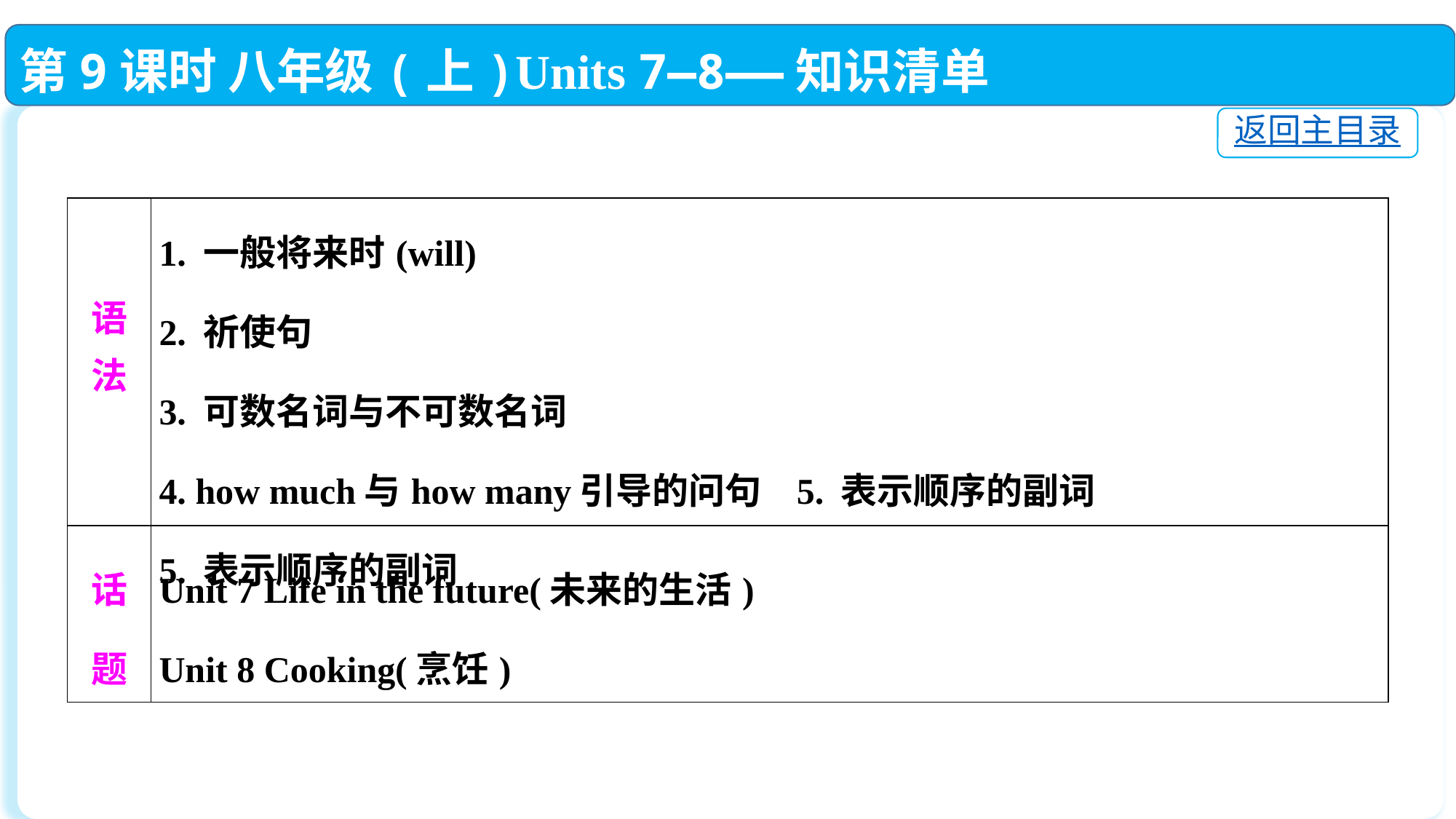

第9课时 八年级(上)Units 7—8——知识清单

返回主目录
| 语 法 | 1. 一般将来时(will) 2. 祈使句 3. 可数名词与不可数名词 4. how much与how many引导的问句 5. 表示顺序的副词 5. 表示顺序的副词 |
| --- | --- |
| 话 题 | Unit 7 Life in the future(未来的生活) Unit 8 Cooking(烹饪) |